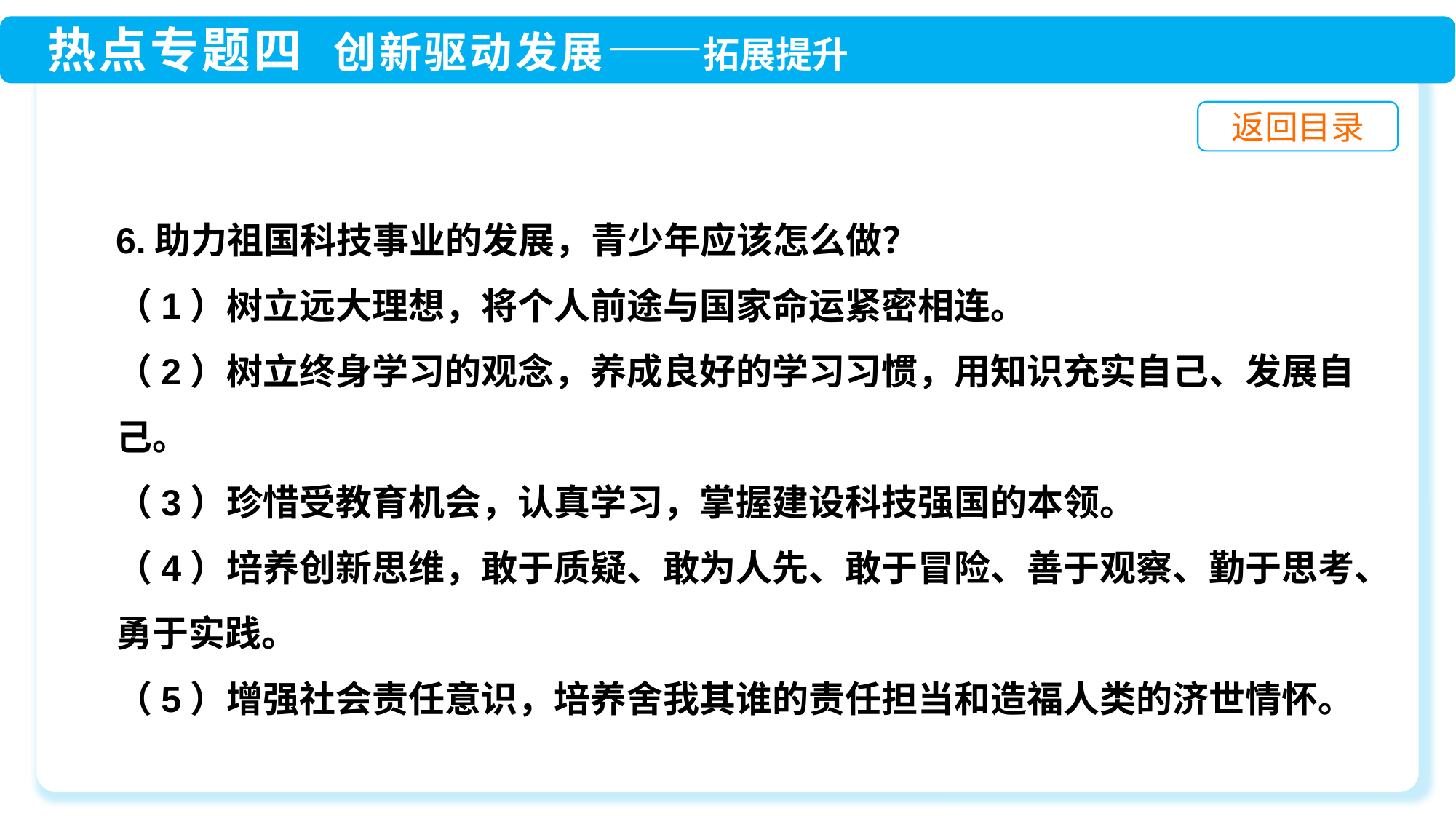

6.助力祖国科技事业的发展，青少年应该怎么做？
（1）树立远大理想，将个人前途与国家命运紧密相连。
（2）树立终身学习的观念，养成良好的学习习惯，用知识充实自己、发展自己。
（3）珍惜受教育机会，认真学习，掌握建设科技强国的本领。
（4）培养创新思维，敢于质疑、敢为人先、敢于冒险、善于观察、勤于思考、勇于实践。
（5）增强社会责任意识，培养舍我其谁的责任担当和造福人类的济世情怀。